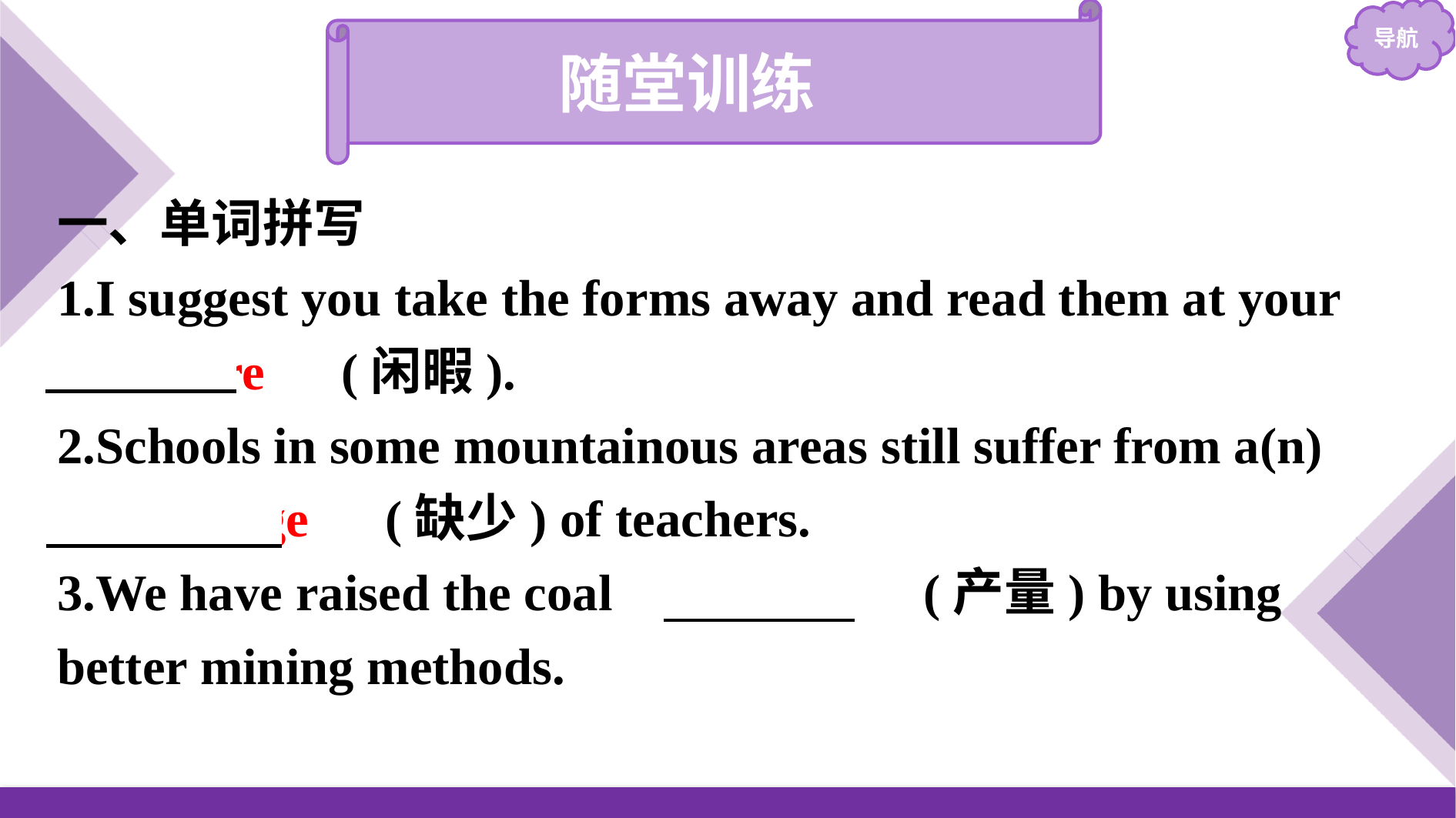

随堂训练
一、单词拼写
1.I suggest you take the forms away and read them at your 　leisure　(闲暇).
2.Schools in some mountainous areas still suffer from a(n)  　shortage　(缺少) of teachers.
3.We have raised the coal 　output　(产量) by using better mining methods.